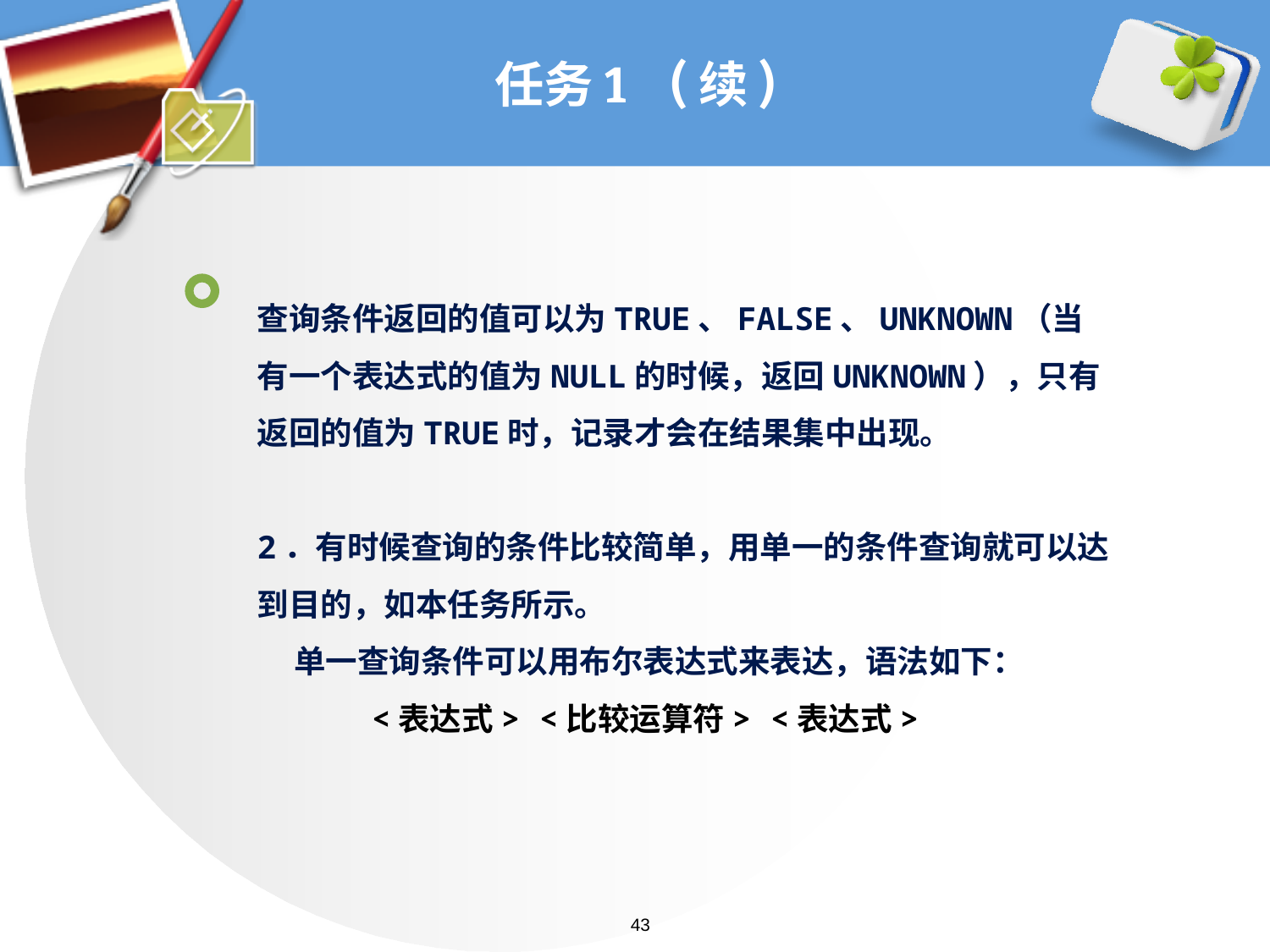

# 任务1     (续)

查询条件返回的值可以为TRUE、FALSE、UNKNOWN（当有一个表达式的值为NULL的时候，返回UNKNOWN），只有返回的值为TRUE时，记录才会在结果集中出现。

2．有时候查询的条件比较简单，用单一的条件查询就可以达到目的，如本任务所示。
    单一查询条件可以用布尔表达式来表达，语法如下：
      <表达式> <比较运算符> <表达式>
43